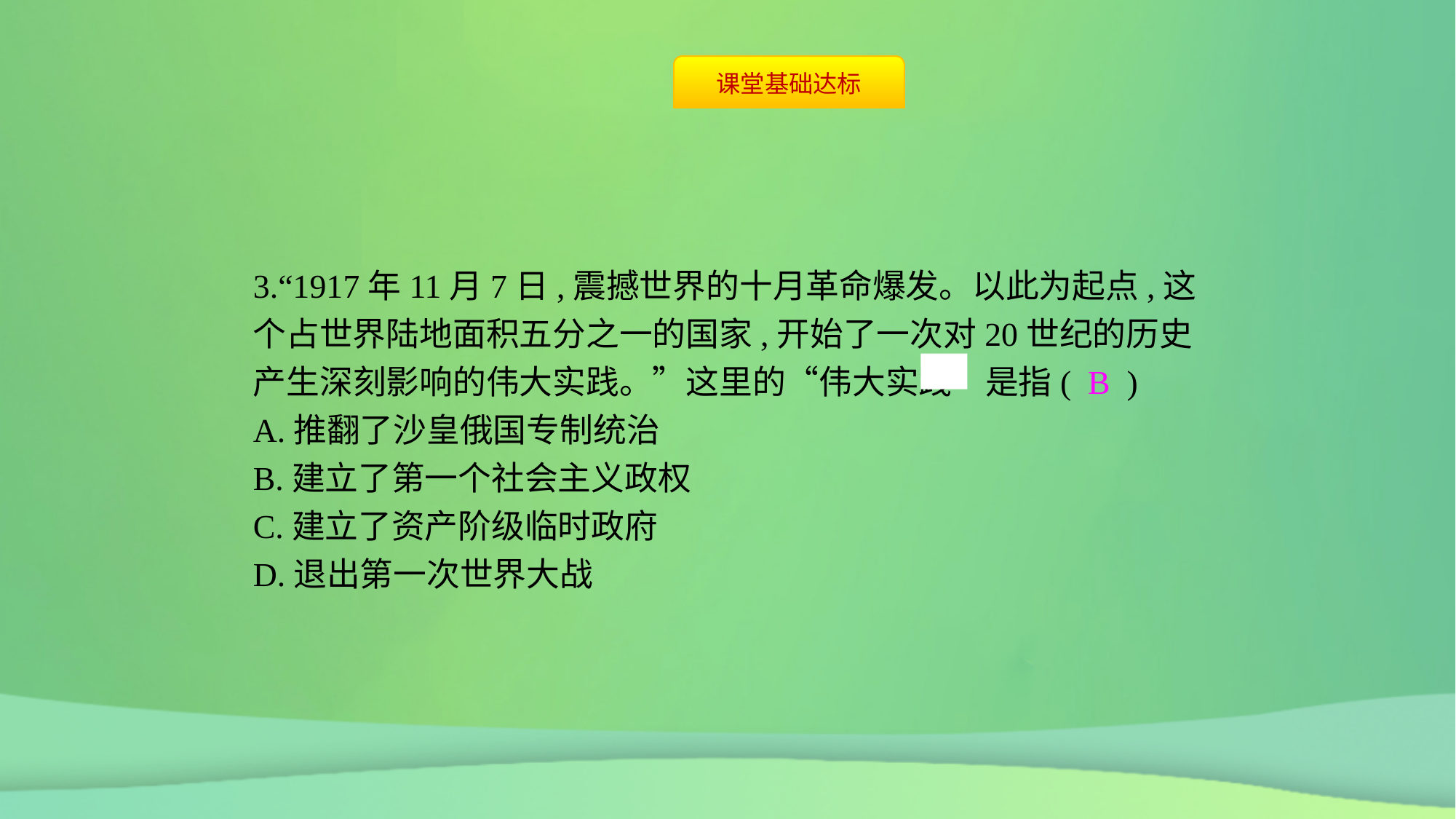

3.“1917年11月7日,震撼世界的十月革命爆发。以此为起点,这个占世界陆地面积五分之一的国家,开始了一次对20世纪的历史产生深刻影响的伟大实践。”这里的“伟大实践”是指(  B  )
A.推翻了沙皇俄国专制统治
B.建立了第一个社会主义政权
C.建立了资产阶级临时政府
D.退出第一次世界大战